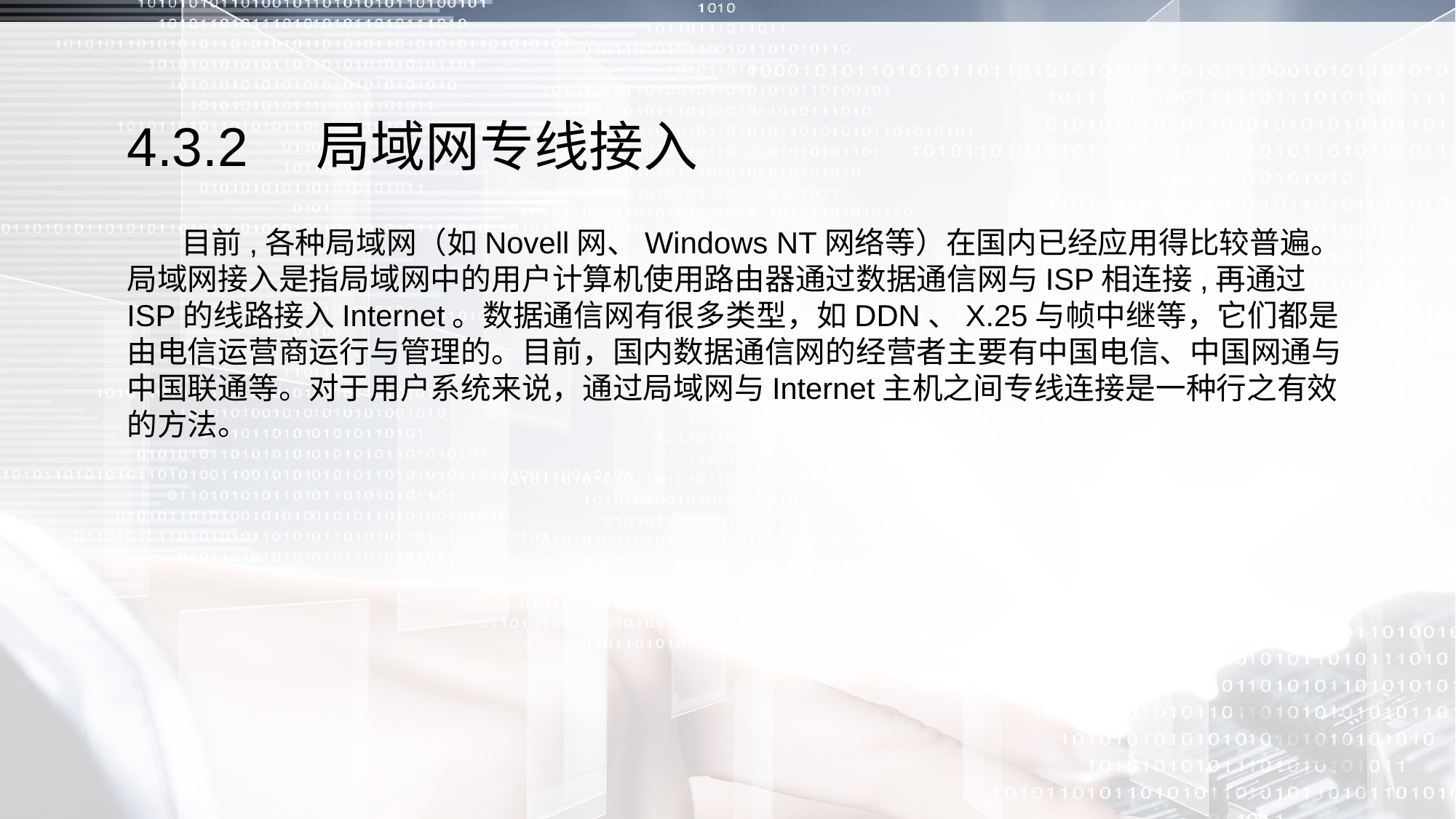

# 4.3.2　局域网专线接入
       目前,各种局域网（如Novell网、Windows NT网络等）在国内已经应用得比较普遍。局域网接入是指局域网中的用户计算机使用路由器通过数据通信网与ISP相连接,再通过ISP的线路接入Internet。数据通信网有很多类型，如DDN、X.25与帧中继等，它们都是由电信运营商运行与管理的。目前，国内数据通信网的经营者主要有中国电信、中国网通与中国联通等。对于用户系统来说，通过局域网与Internet主机之间专线连接是一种行之有效的方法。